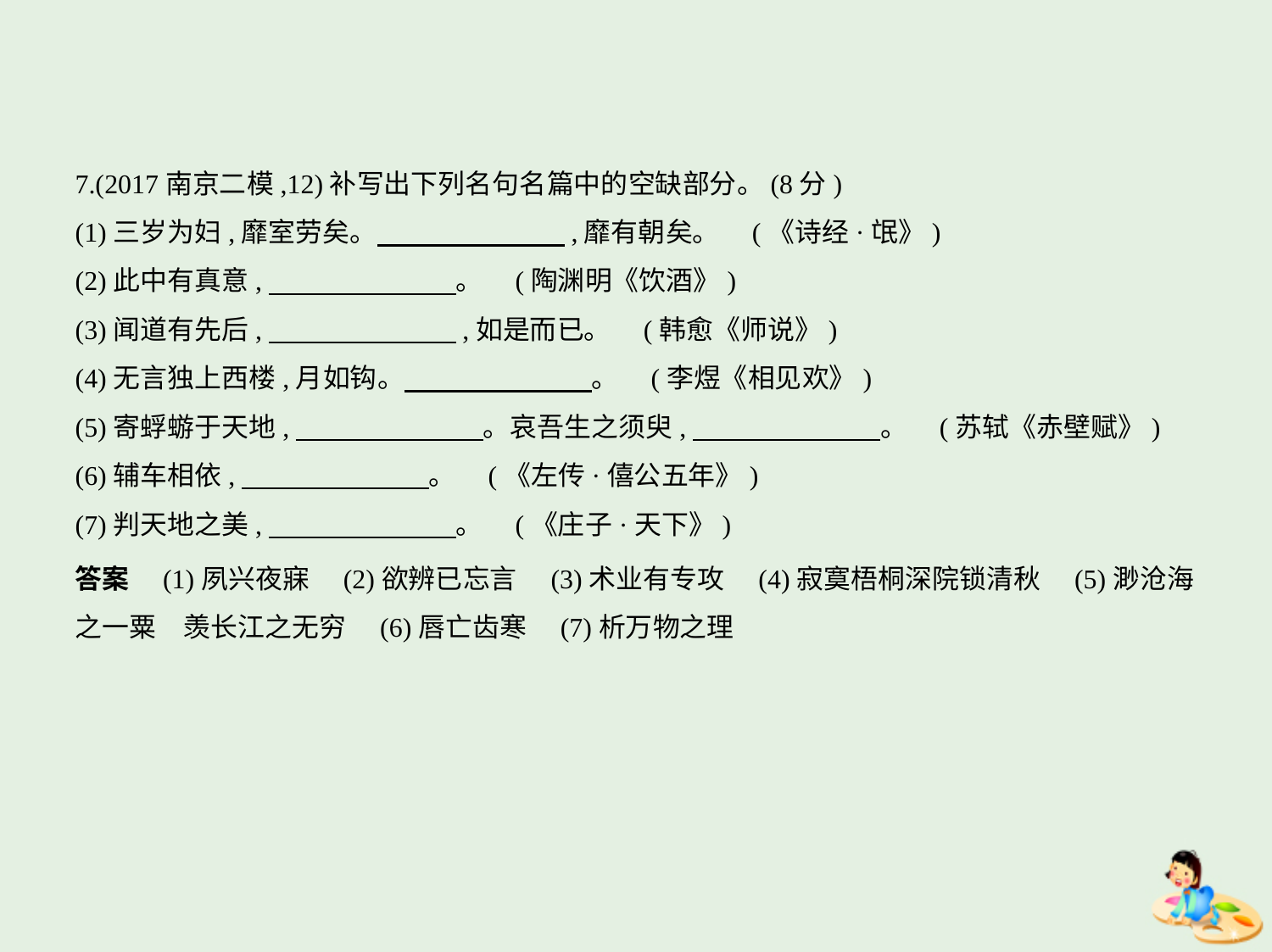

7.(2017南京二模,12)补写出下列名句名篇中的空缺部分。(8分)
(1)三岁为妇,靡室劳矣。　　　　　　    ,靡有朝矣。 (《诗经·氓》)
(2)此中有真意,　　　　　　    。 (陶渊明《饮酒》)
(3)闻道有先后,　　　　　　    ,如是而已。 (韩愈《师说》)
(4)无言独上西楼,月如钩。　　　　　　    。 (李煜《相见欢》)
(5)寄蜉蝣于天地,　　　　　　    。哀吾生之须臾,　　　　　　    。 (苏轼《赤壁赋》)
(6)辅车相依,　　　　　　    。 (《左传·僖公五年》)
(7)判天地之美,　　　　　　    。 (《庄子·天下》)
答案　(1)夙兴夜寐　(2)欲辨已忘言　(3)术业有专攻　(4)寂寞梧桐深院锁清秋　(5)渺沧海
之一粟　羡长江之无穷　(6)唇亡齿寒　(7)析万物之理